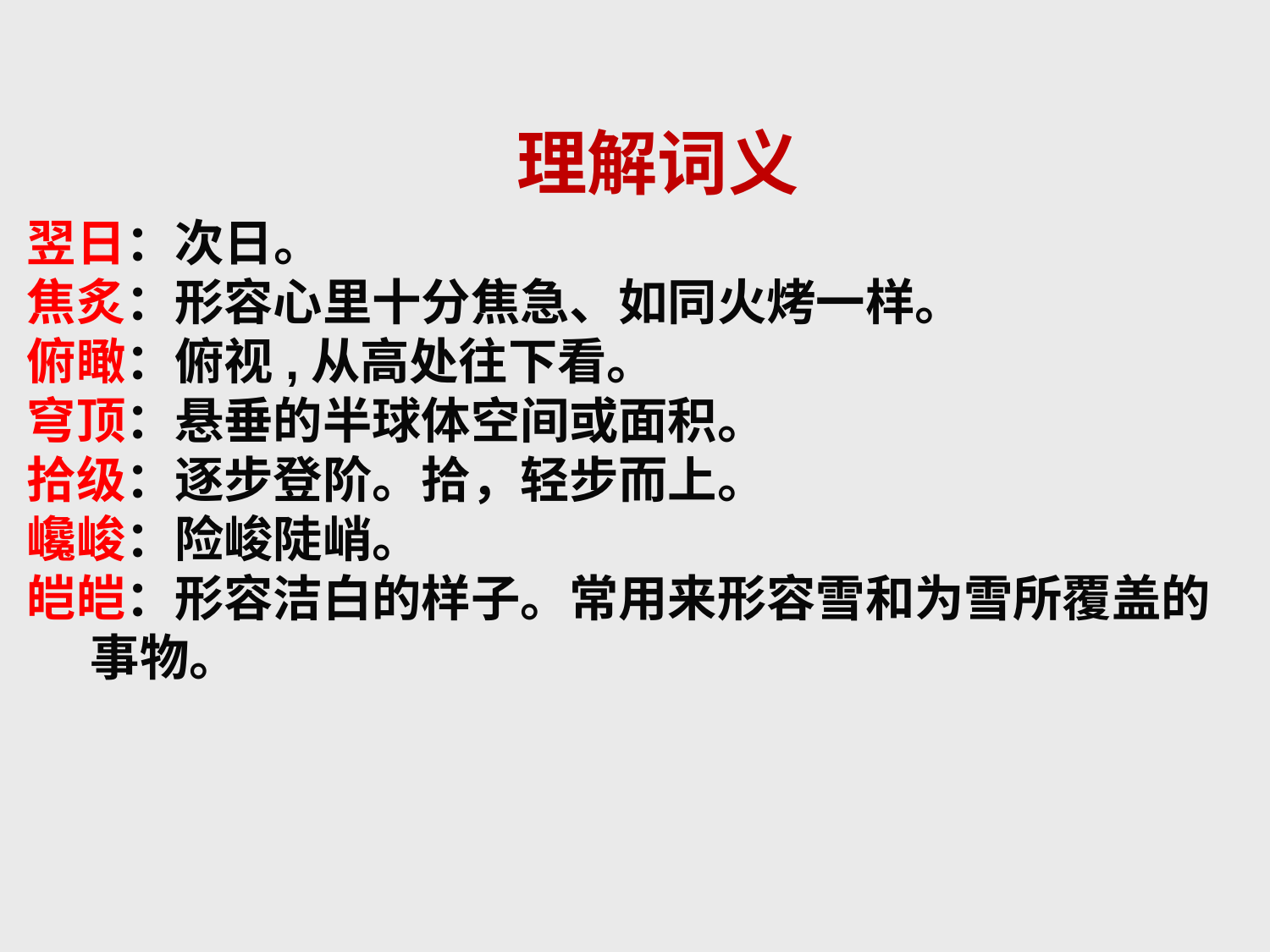

理解词义
翌日：次日。
焦炙：形容心里十分焦急、如同火烤一样。
俯瞰：俯视,从高处往下看。
穹顶：悬垂的半球体空间或面积。
拾级：逐步登阶。拾，轻步而上。
巉峻：险峻陡峭。
皑皑：形容洁白的样子。常用来形容雪和为雪所覆盖的事物。